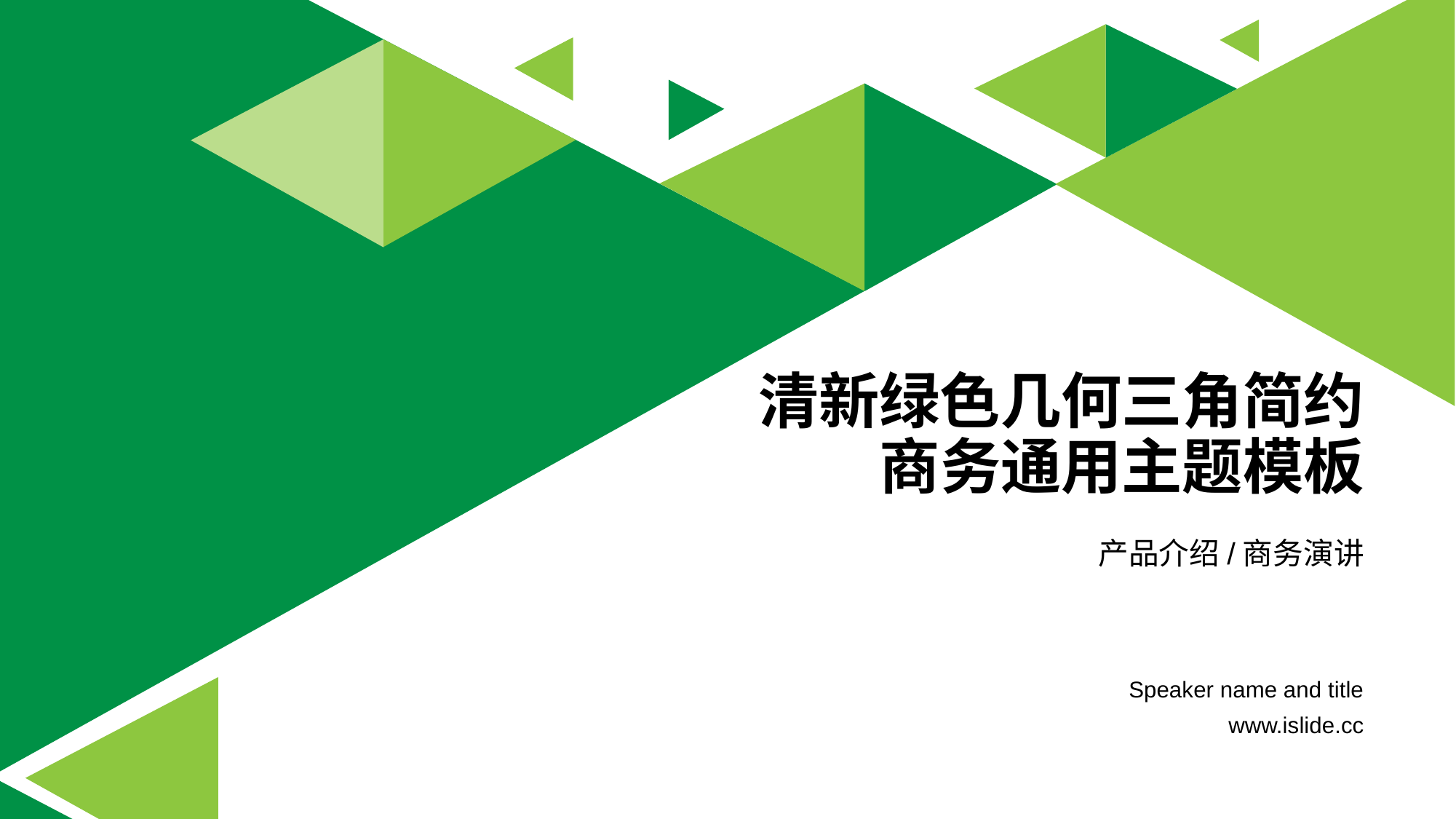

# 清新绿色几何三角简约 商务通用主题模板
产品介绍/商务演讲
Speaker name and title
www.islide.cc